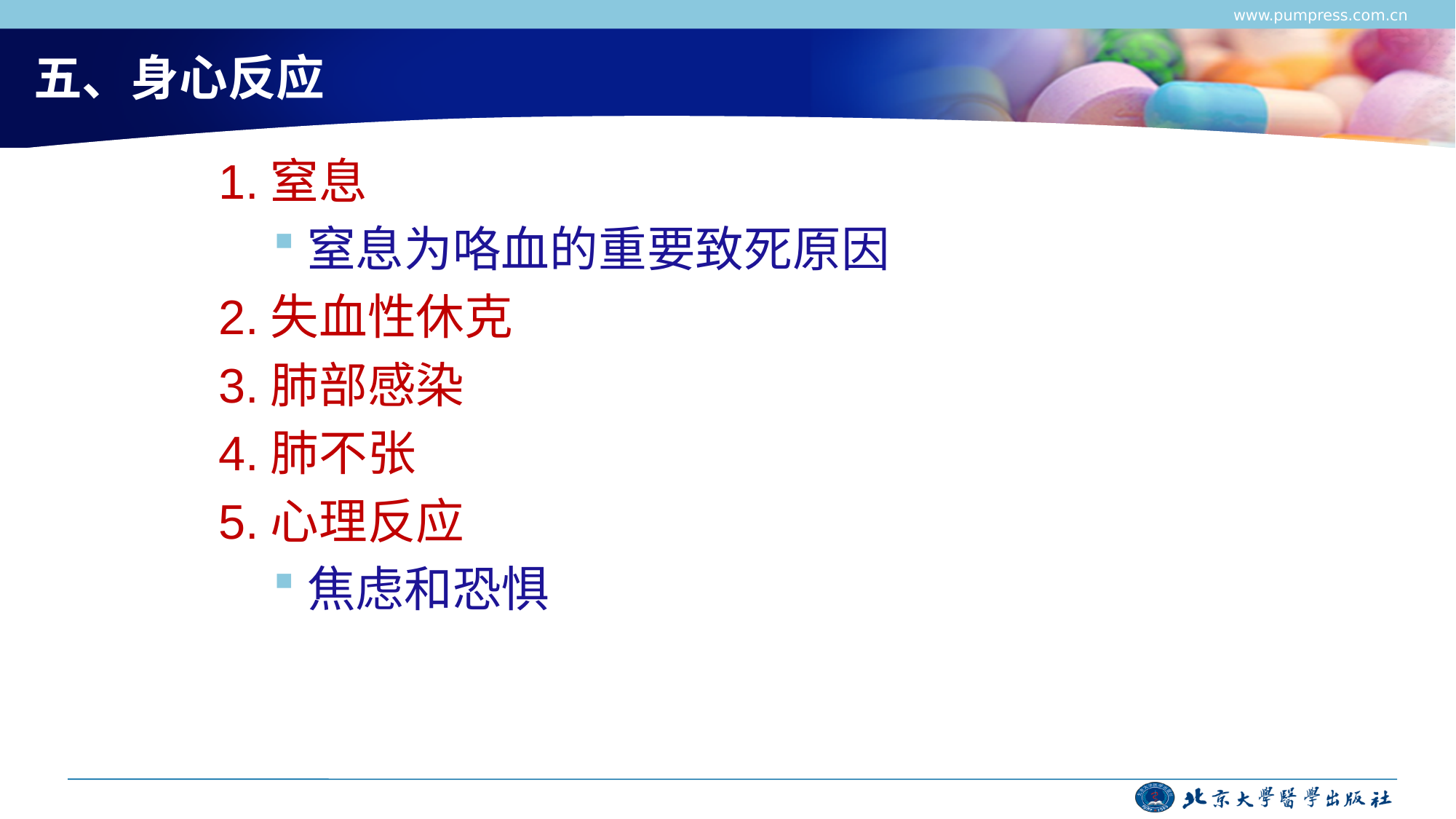

www.pumpress.com.cn
# 五、身心反应
1.窒息
窒息为咯血的重要致死原因
2.失血性休克
3.肺部感染
4.肺不张
5.心理反应
焦虑和恐惧